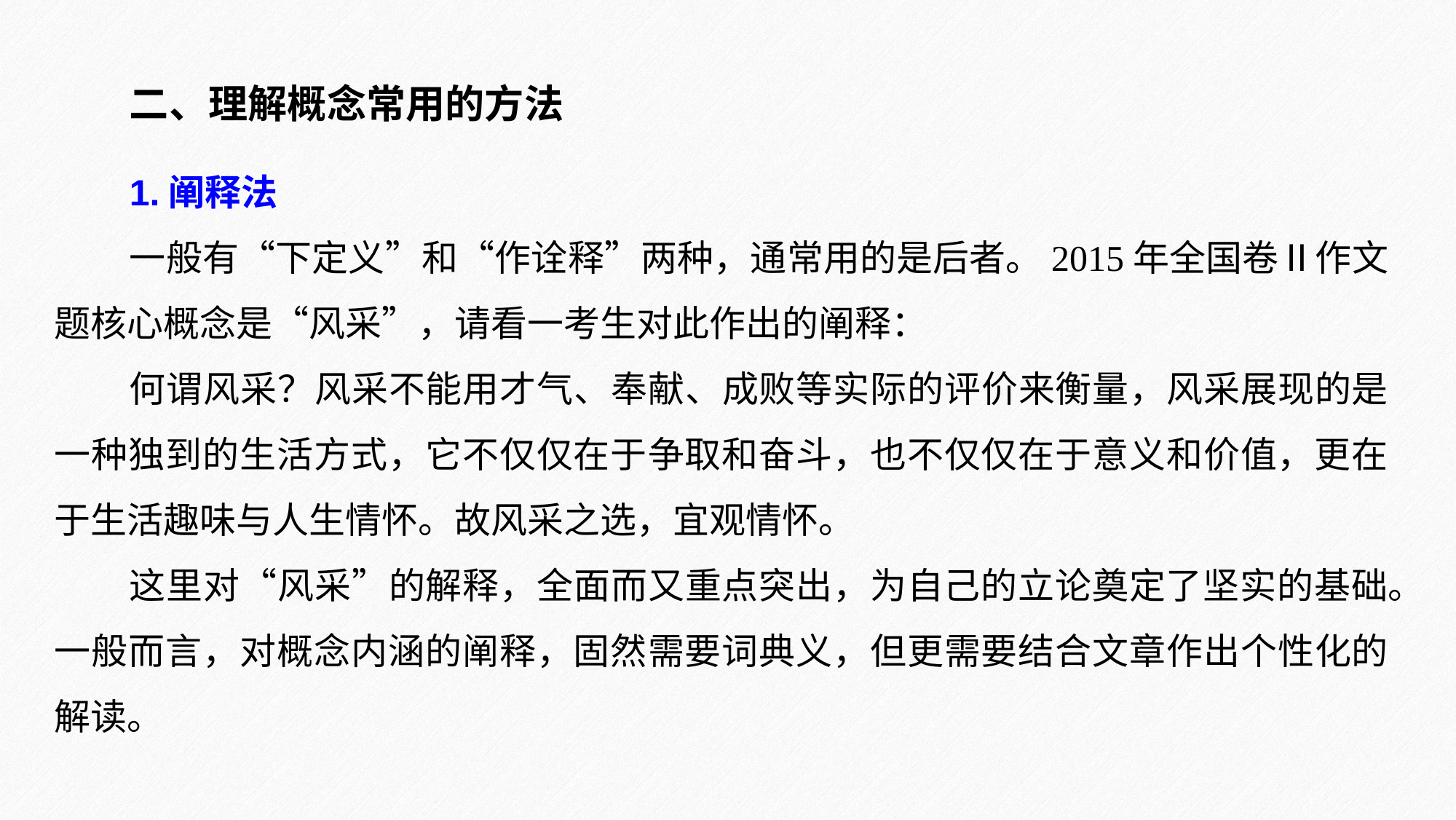

二、理解概念常用的方法

1.阐释法
一般有“下定义”和“作诠释”两种，通常用的是后者。2015年全国卷Ⅱ作文题核心概念是“风采”，请看一考生对此作出的阐释：
何谓风采？风采不能用才气、奉献、成败等实际的评价来衡量，风采展现的是一种独到的生活方式，它不仅仅在于争取和奋斗，也不仅仅在于意义和价值，更在于生活趣味与人生情怀。故风采之选，宜观情怀。
这里对“风采”的解释，全面而又重点突出，为自己的立论奠定了坚实的基础。一般而言，对概念内涵的阐释，固然需要词典义，但更需要结合文章作出个性化的解读。